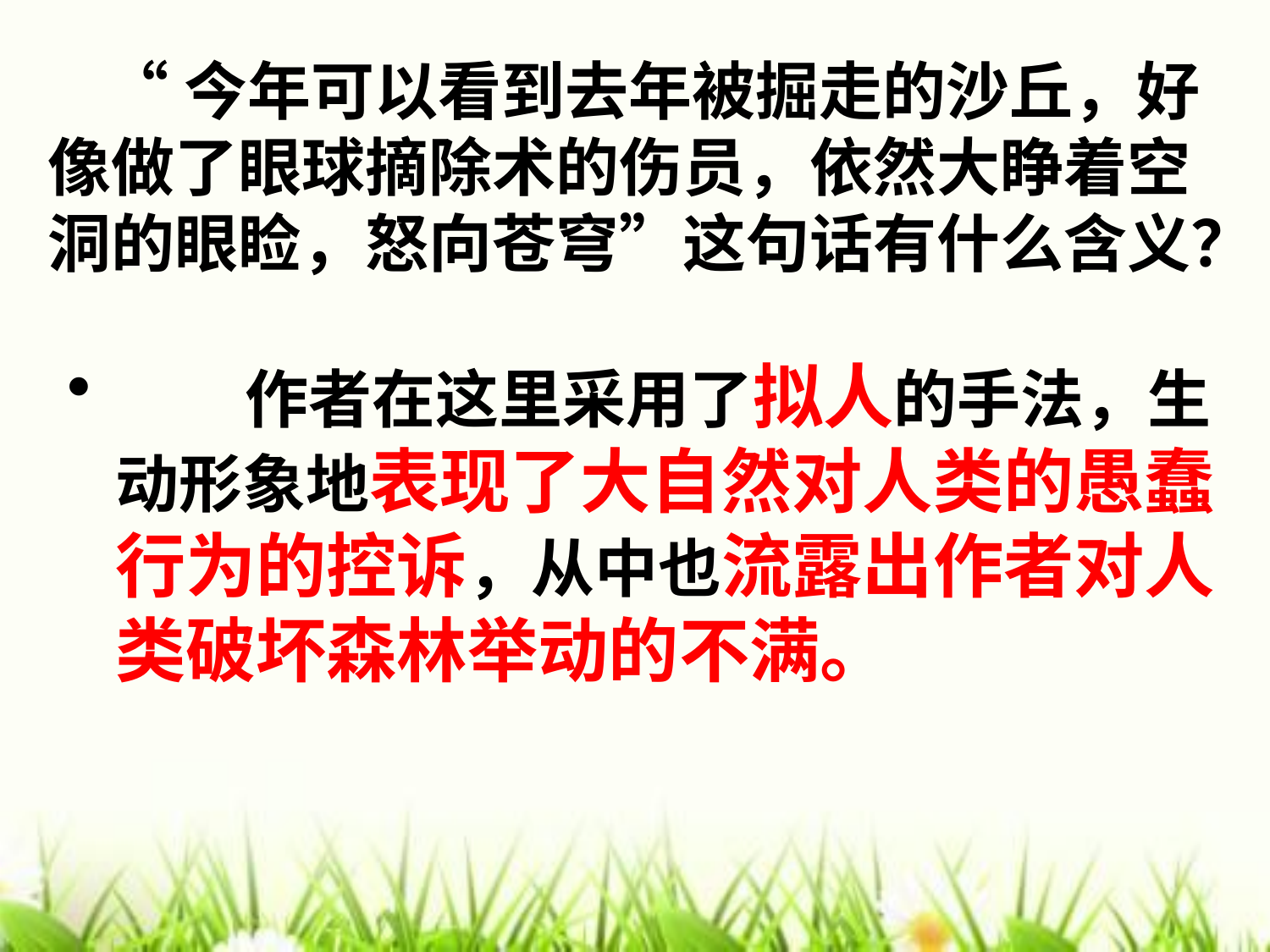

# “今年可以看到去年被掘走的沙丘，好像做了眼球摘除术的伤员，依然大睁着空洞的眼睑，怒向苍穹”这句话有什么含义？
       作者在这里采用了拟人的手法，生动形象地表现了大自然对人类的愚蠢行为的控诉，从中也流露出作者对人类破坏森林举动的不满。